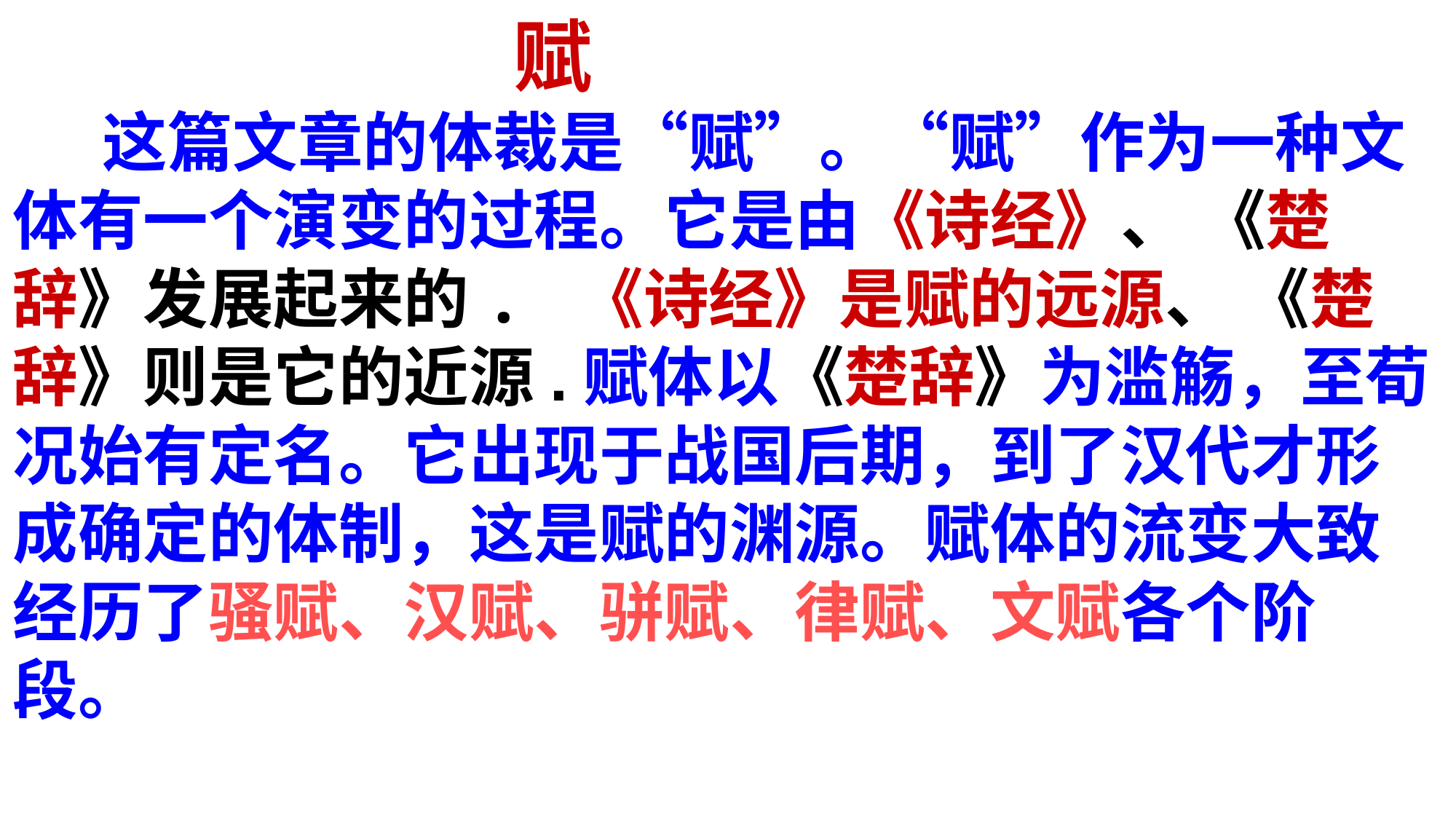

赋
     这篇文章的体裁是“赋”。“赋”作为一种文体有一个演变的过程。它是由《诗经》、 《楚辞》发展起来的. 《诗经》是赋的远源、 《楚辞》则是它的近源.赋体以《楚辞》为滥觞，至荀况始有定名。它出现于战国后期，到了汉代才形成确定的体制，这是赋的渊源。赋体的流变大致经历了骚赋、汉赋、骈赋、律赋、文赋各个阶段。